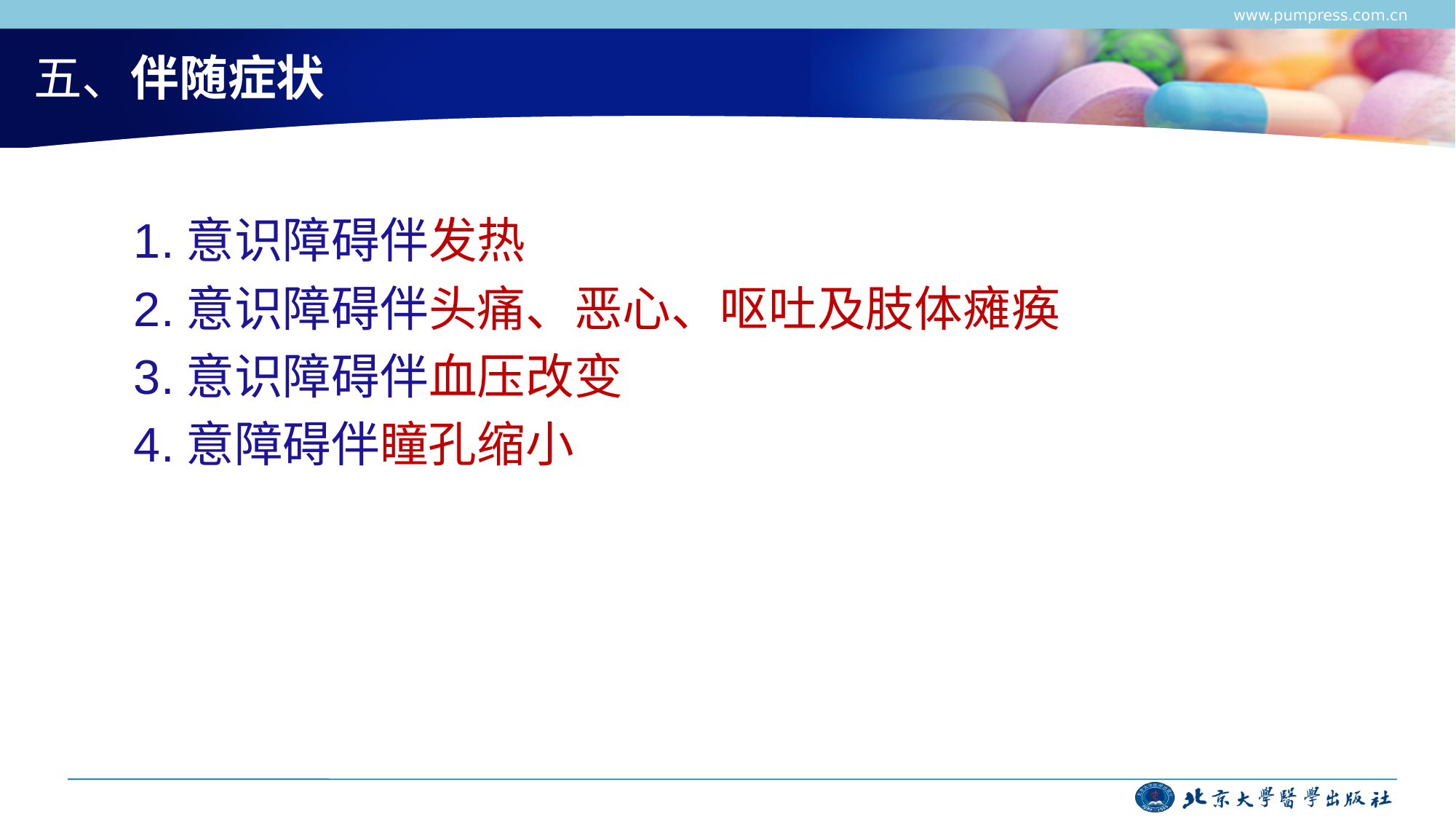

www.pumpress.com.cn
# 五、伴随症状
  1.意识障碍伴发热
  2.意识障碍伴头痛、恶心、呕吐及肢体瘫痪
  3.意识障碍伴血压改变
  4.意障碍伴瞳孔缩小